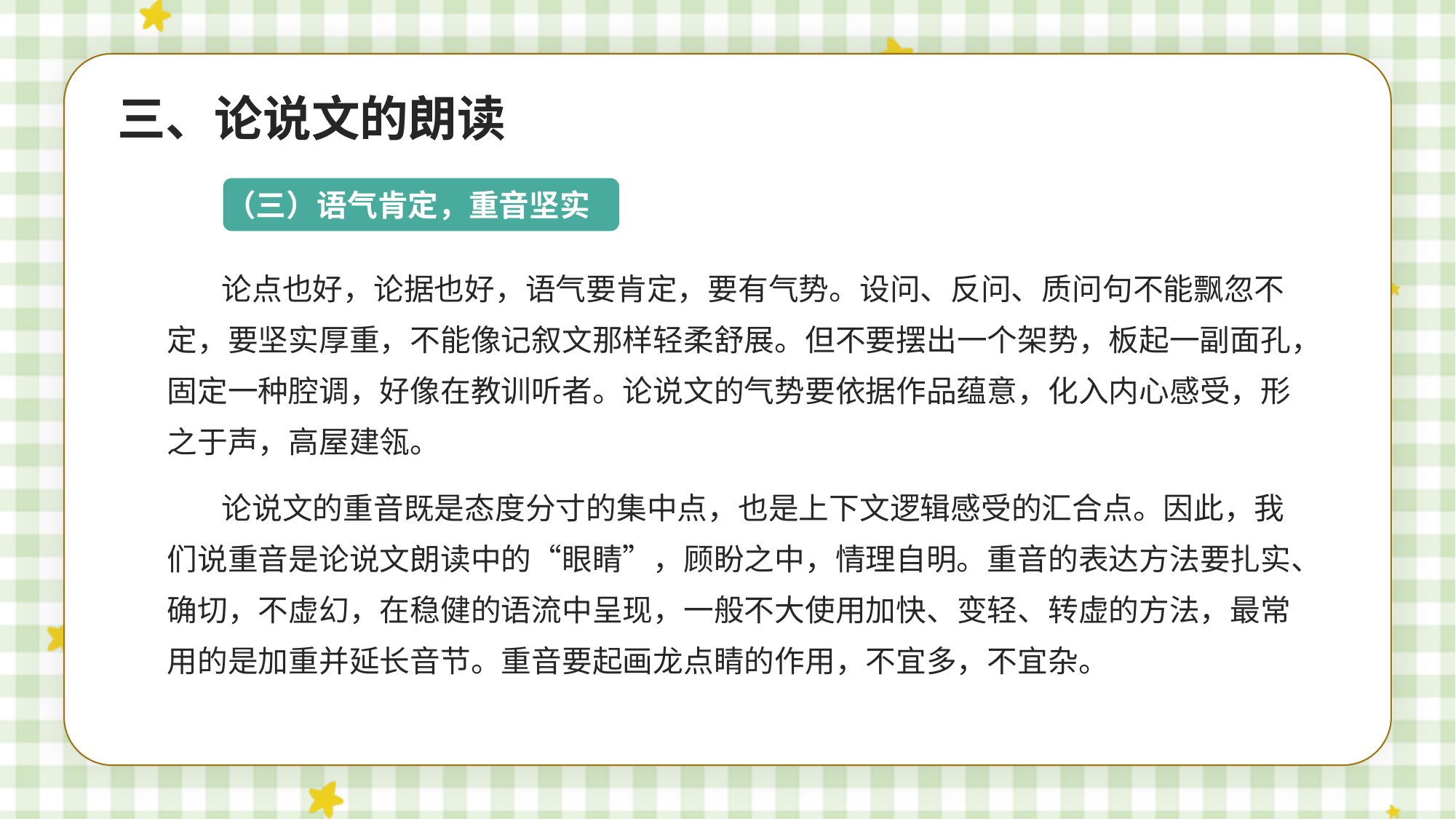

三、论说文的朗读
（三）语气肯定，重音坚实
论点也好，论据也好，语气要肯定，要有气势。设问、反问、质问句不能飘忽不定，要坚实厚重，不能像记叙文那样轻柔舒展。但不要摆出一个架势，板起一副面孔，固定一种腔调，好像在教训听者。论说文的气势要依据作品蕴意，化入内心感受，形之于声，高屋建瓴。
论说文的重音既是态度分寸的集中点，也是上下文逻辑感受的汇合点。因此，我们说重音是论说文朗读中的“眼睛”，顾盼之中，情理自明。重音的表达方法要扎实、确切，不虚幻，在稳健的语流中呈现，一般不大使用加快、变轻、转虚的方法，最常用的是加重并延长音节。重音要起画龙点睛的作用，不宜多，不宜杂。